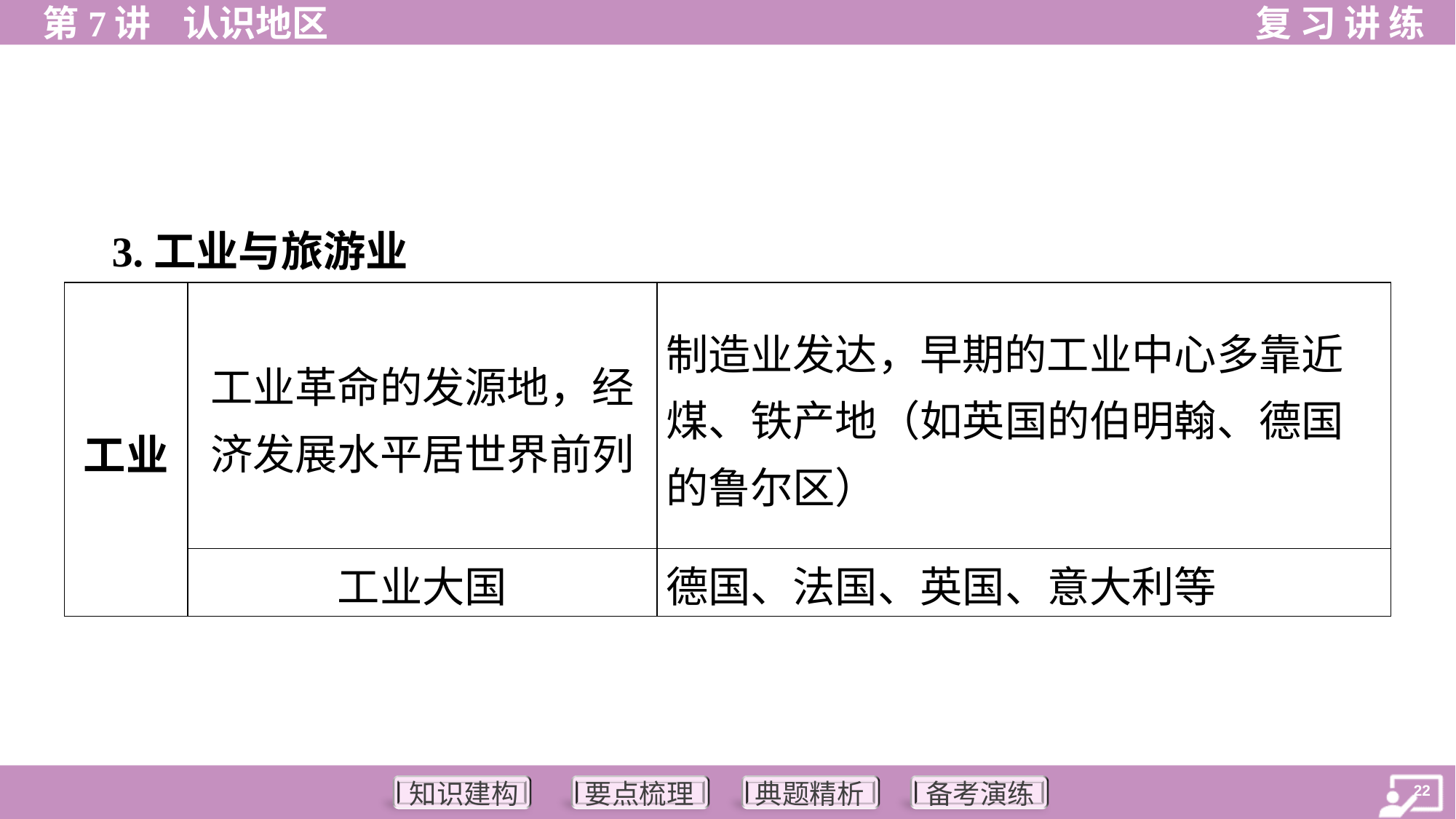

3.工业与旅游业
| 工业 | 工业革命的发源地，经 济发展水平居世界前列 | 制造业发达，早期的工业中心多靠近煤、铁产地（如英国的伯明翰、德国的鲁尔区） |
| --- | --- | --- |
|  | 工业大国 | 德国、法国、英国、意大利等 |